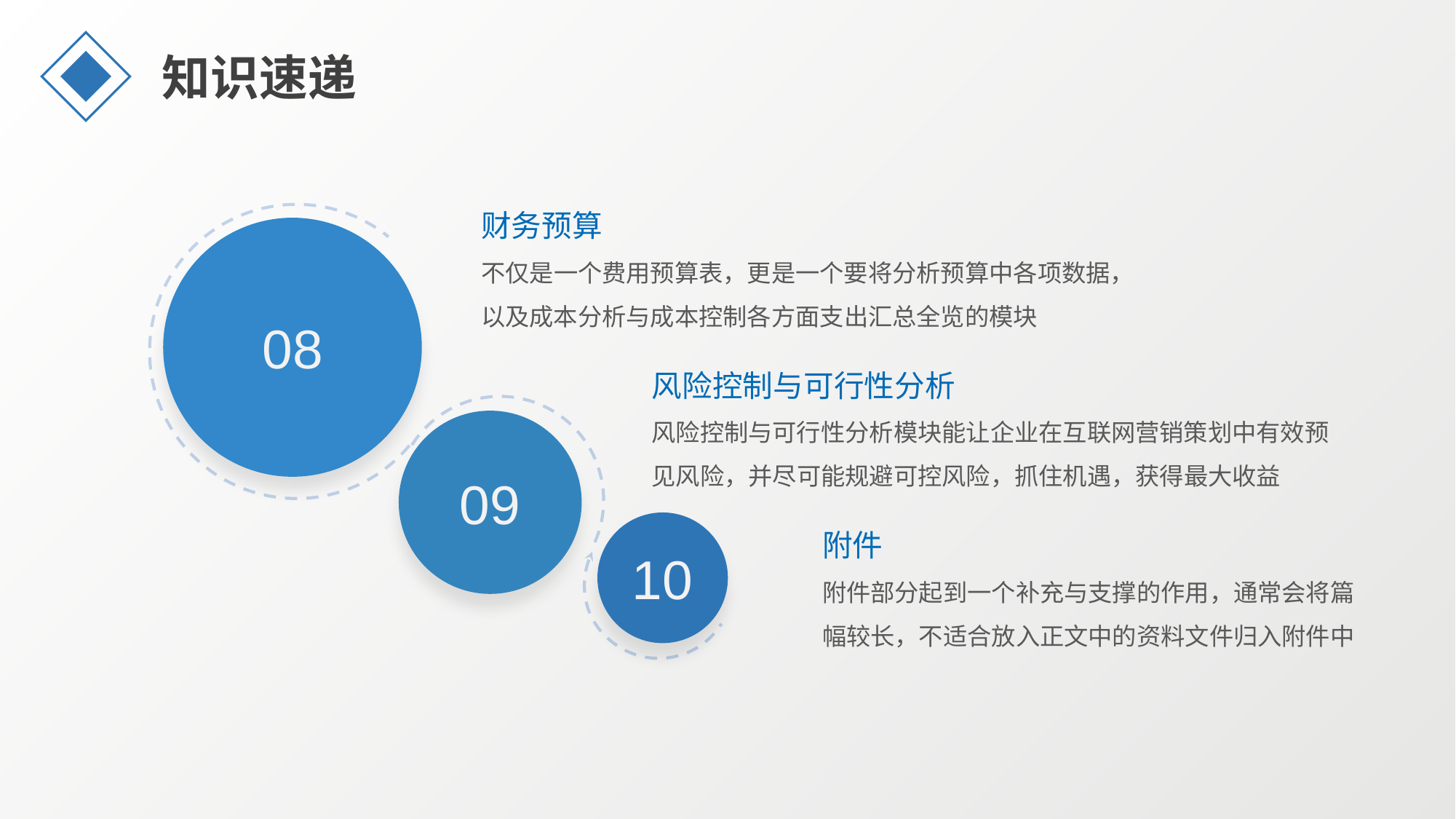

知识速递
财务预算
不仅是一个费用预算表，更是一个要将分析预算中各项数据，以及成本分析与成本控制各方面支出汇总全览的模块

08
风险控制与可行性分析
风险控制与可行性分析模块能让企业在互联网营销策划中有效预见风险，并尽可能规避可控风险，抓住机遇，获得最大收益
09
10
附件
附件部分起到一个补充与支撑的作用，通常会将篇幅较长，不适合放入正文中的资料文件归入附件中